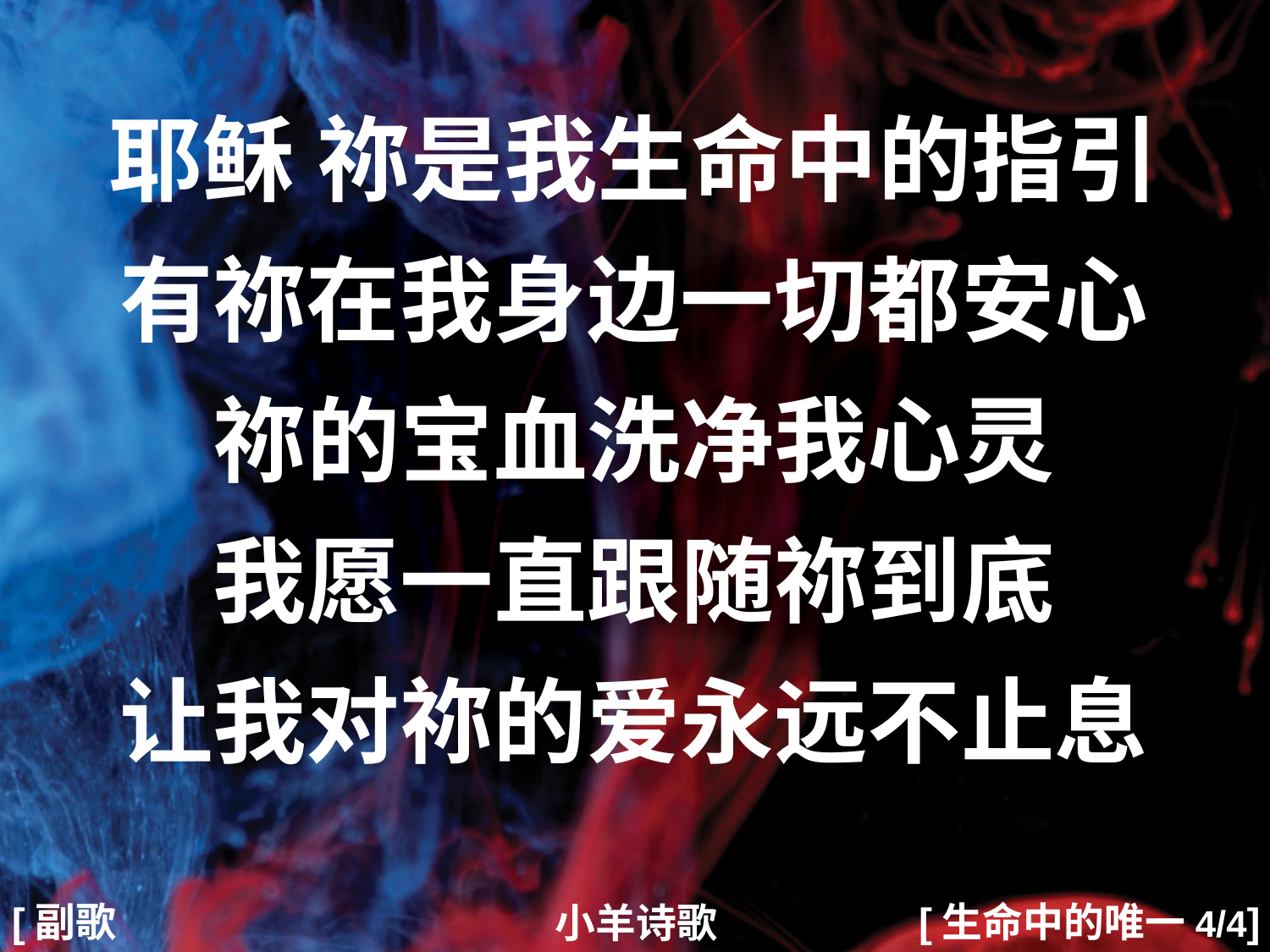

耶稣 祢是我生命中的指引

有祢在我身边一切都安心

祢的宝血洗净我心灵

我愿一直跟随祢到底

让我对祢的爱永远不止息

#

[副歌2]
[生命中的唯一4/4]
小羊诗歌